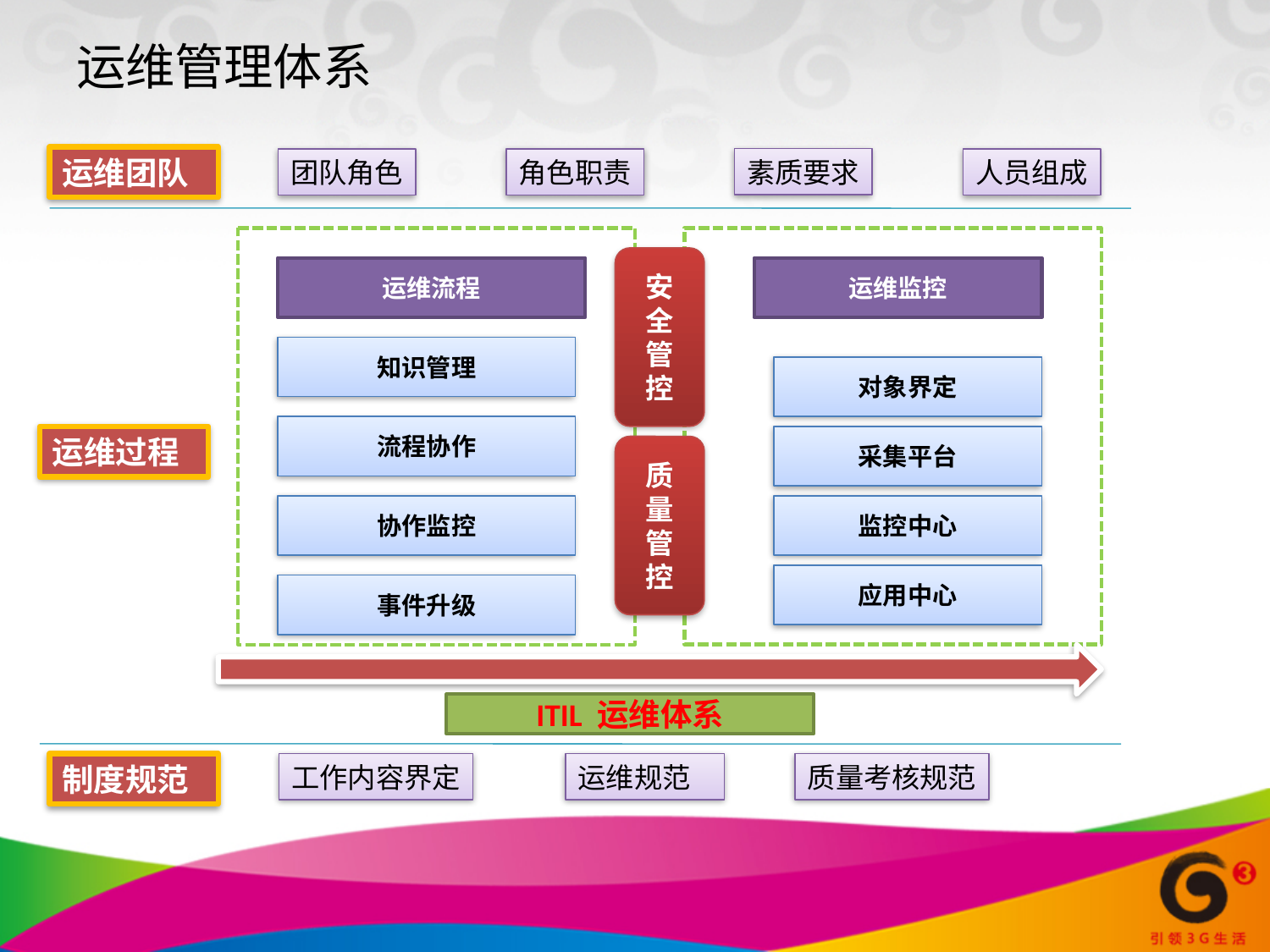

运维管理体系

运维团队
素质要求
团队角色
角色职责
人员组成

安全管控
运维流程
运维监控
知识管理
对象界定
流程协作
运维过程
采集平台
质量管控
协作监控
监控中心
应用中心
事件升级

ITIL 运维体系
制度规范
工作内容界定
运维规范
质量考核规范